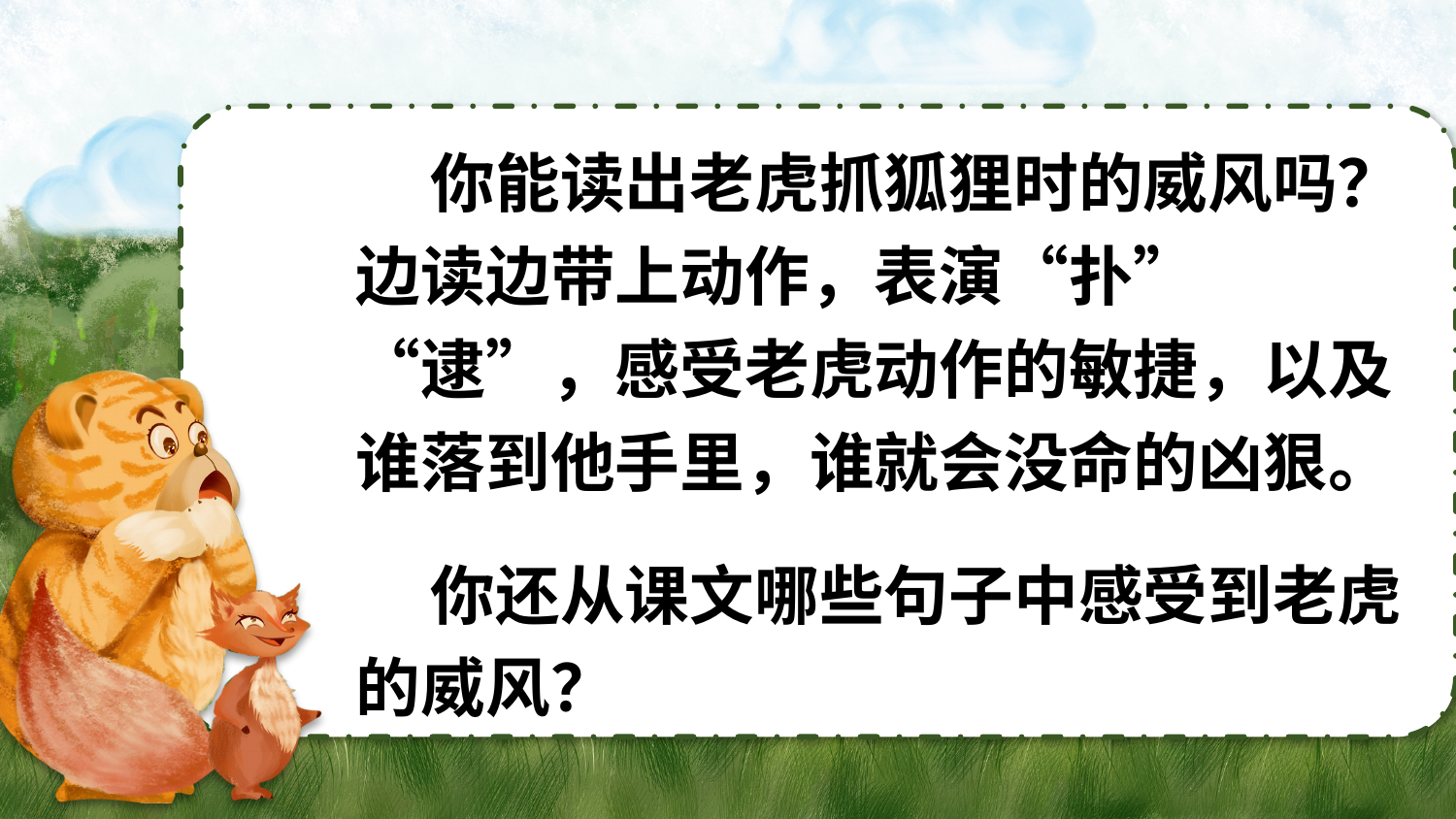

你能读出老虎抓狐狸时的威风吗？边读边带上动作，表演“扑”“逮”，感受老虎动作的敏捷，以及谁落到他手里，谁就会没命的凶狠。
    你还从课文哪些句子中感受到老虎的威风？